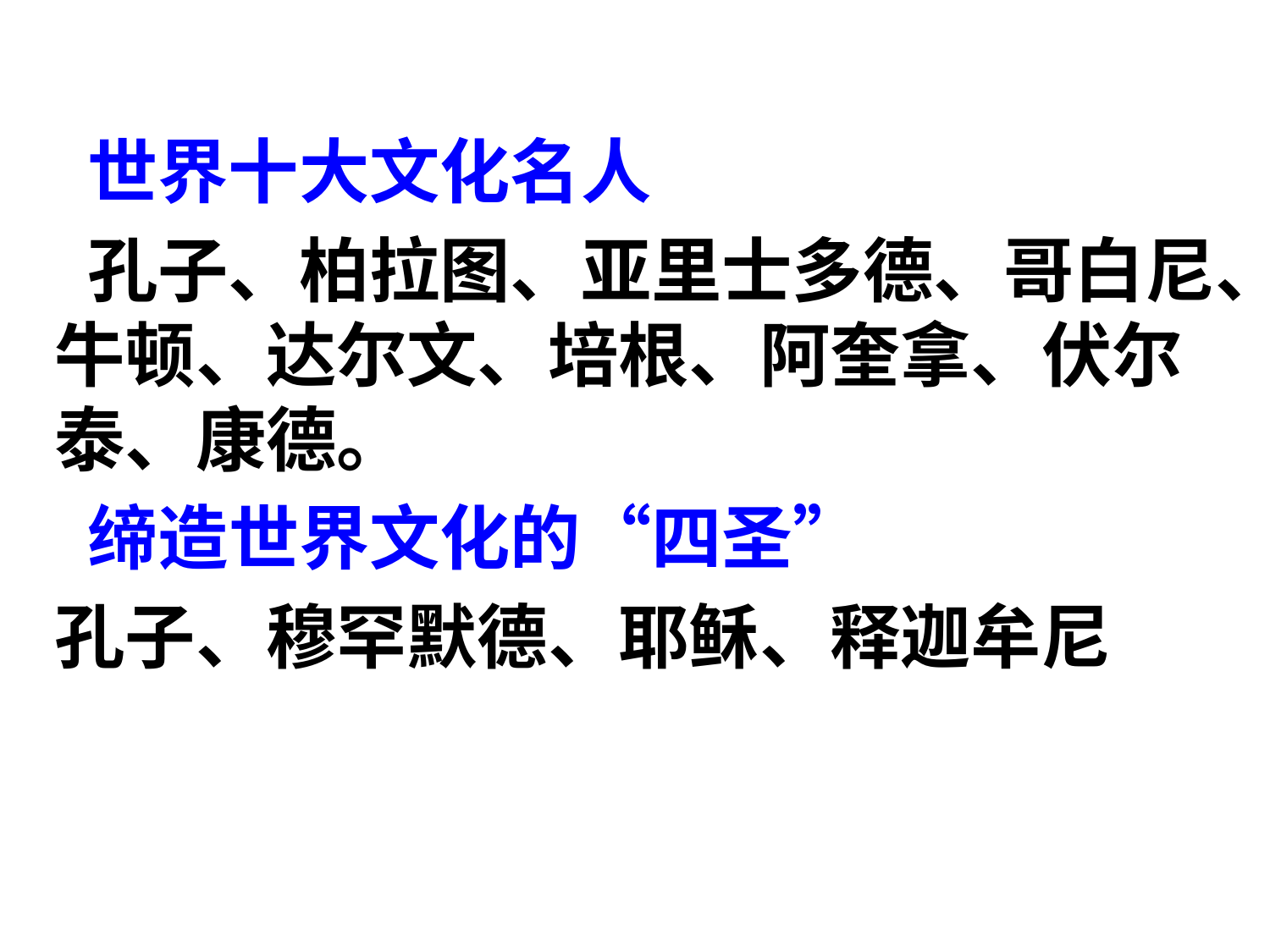

世界十大文化名人
 孔子、柏拉图、亚里士多德、哥白尼、牛顿、达尔文、培根、阿奎拿、伏尔泰、康德。
 缔造世界文化的“四圣”
孔子、穆罕默德、耶稣、释迦牟尼